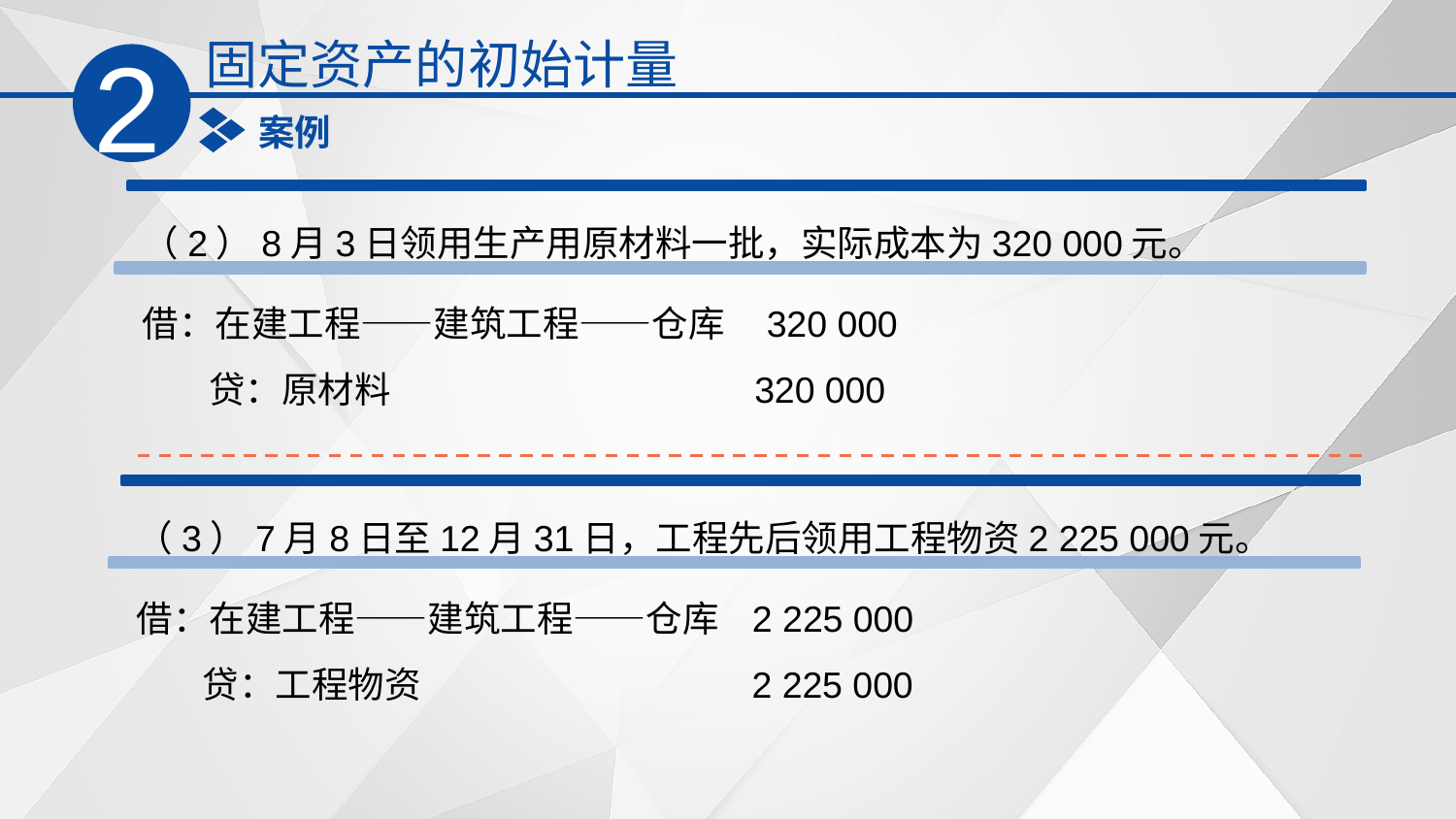

固定资产的初始计量
2

案例

（2）8月3日领用生产用原材料一批，实际成本为320 000元。

借：在建工程——建筑工程——仓库    320 000
       贷：原材料                                           320 000

（3）7月8日至12月31日，工程先后领用工程物资2 225 000元。

借：在建工程——建筑工程——仓库   2 225 000
       贷：工程物资                                       2 225 000